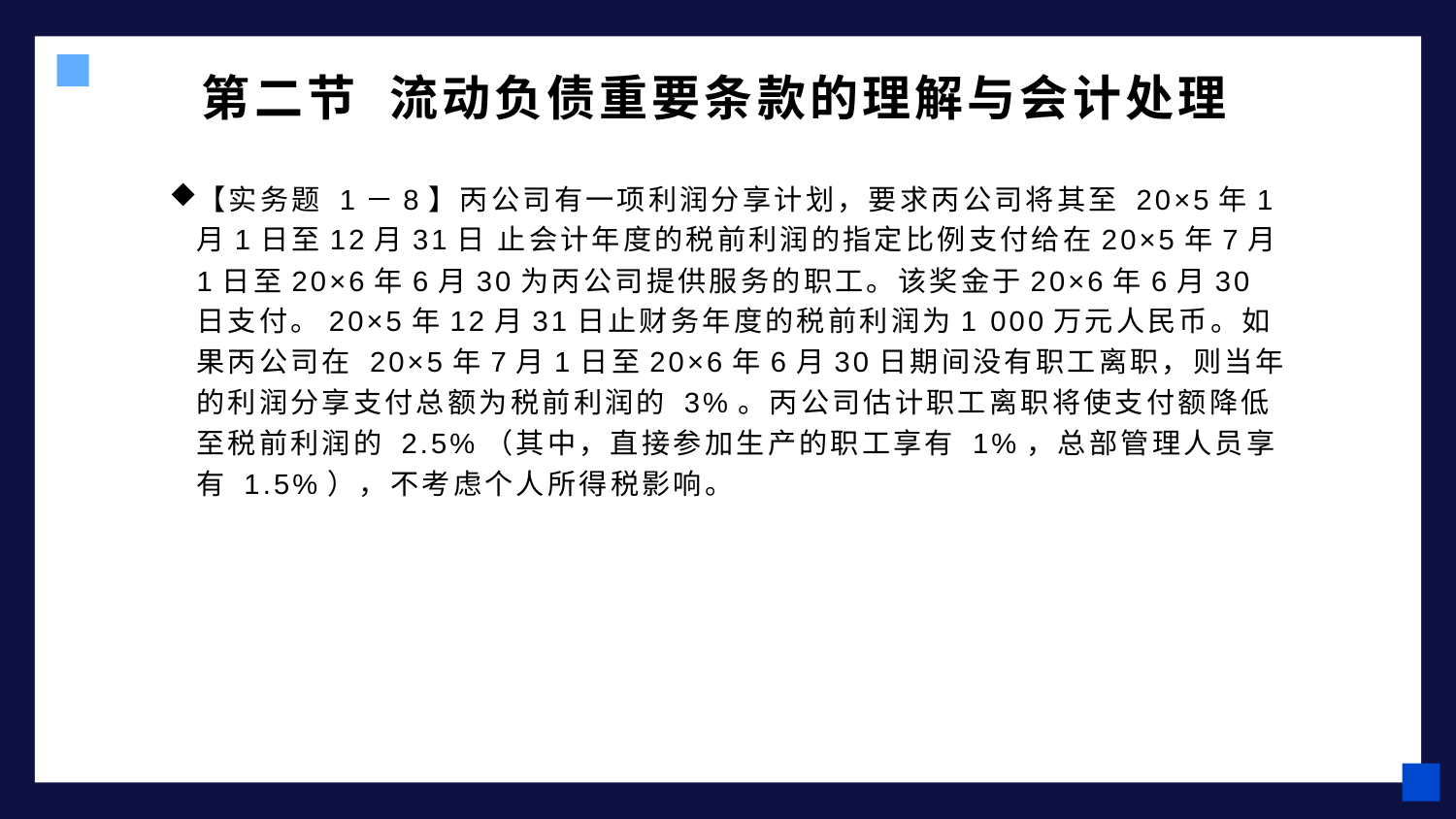

# 第二节  流动负债重要条款的理解与会计处理
【实务题 1－8】丙公司有一项利润分享计划，要求丙公司将其至 20×5年1月1日至12月31日 止会计年度的税前利润的指定比例支付给在20×5年7月1日至20×6年6月30为丙公司提供服务的职工。该奖金于20×6年6月30日支付。20×5年12月31日止财务年度的税前利润为1 000万元人民币。如果丙公司在 20×5年7月1日至20×6年6月30日期间没有职工离职，则当年的利润分享支付总额为税前利润的 3%。丙公司估计职工离职将使支付额降低至税前利润的 2.5%（其中，直接参加生产的职工享有 1%，总部管理人员享有 1.5%），不考虑个人所得税影响。